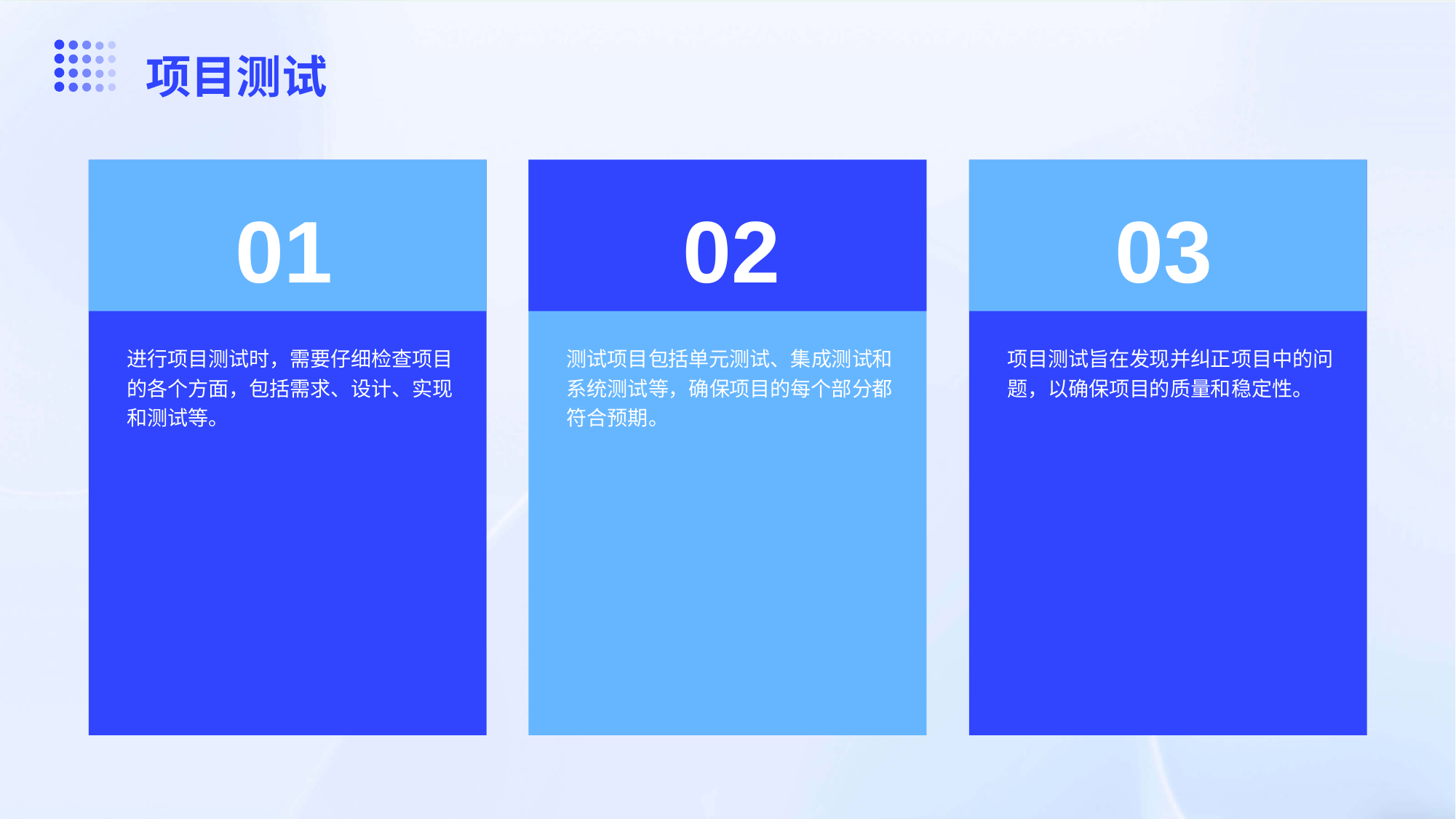

项目测试

01

02

03
进行项目测试时，需要仔细检查项目的各个方面，包括需求、设计、实现和测试等。
测试项目包括单元测试、集成测试和系统测试等，确保项目的每个部分都符合预期。
项目测试旨在发现并纠正项目中的问题，以确保项目的质量和稳定性。